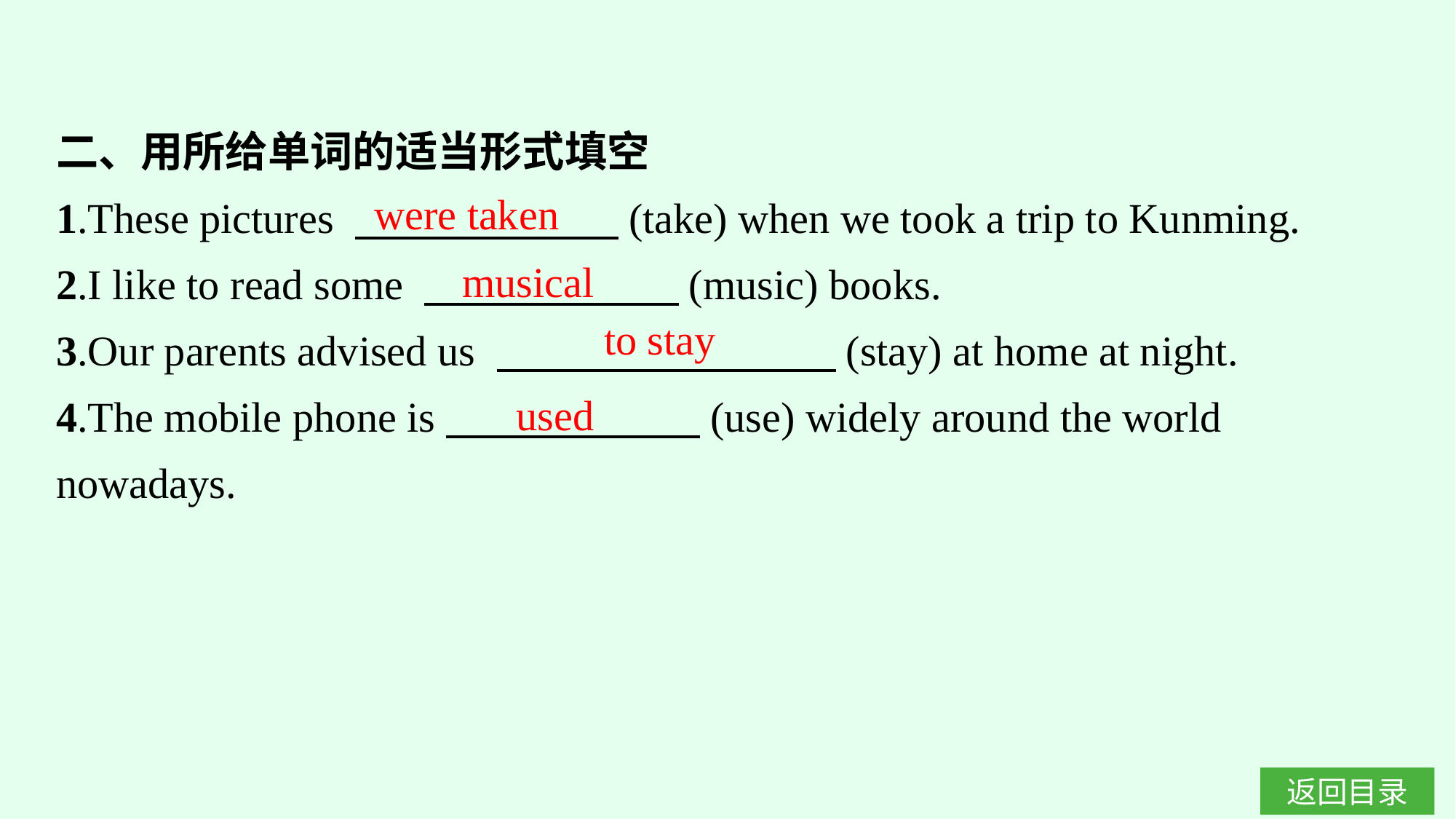

二、用所给单词的适当形式填空
1.These pictures 　　　　　　 (take) when we took a trip to Kunming.
2.I like to read some 　　　　　　(music) books.
3.Our parents advised us 　　　　　　　　(stay) at home at night.
4.The mobile phone is　　　　　　(use) widely around the world nowadays.
were taken
musical
to stay
used